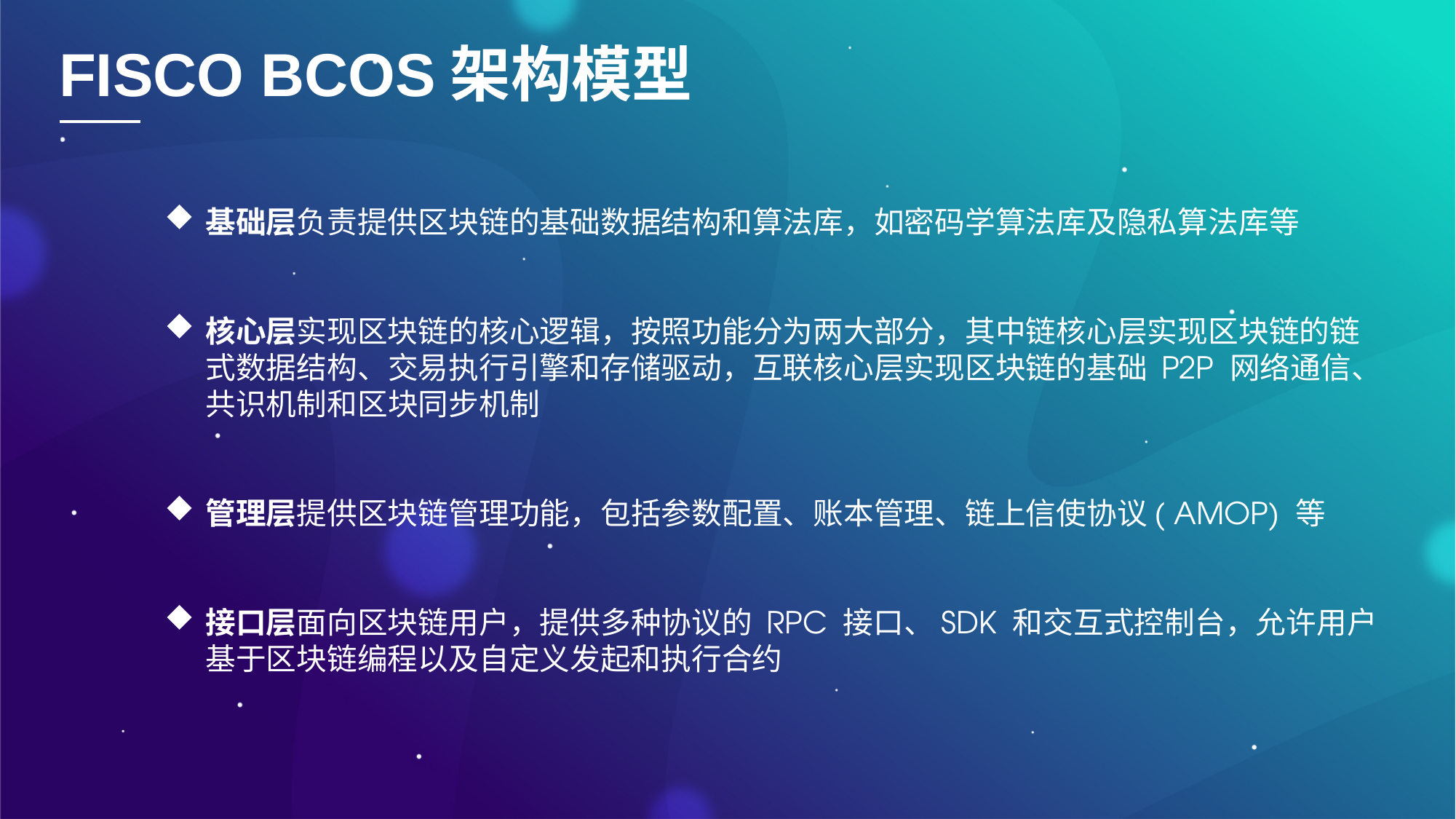

FISCO BCOS架构模型

基础层负责提供区块链的基础数据结构和算法库，如密码学算法库及隐私算法库等

核心层实现区块链的核心逻辑，按照功能分为两大部分，其中链核心层实现区块链的链式数据结构、交易执行引擎和存储驱动，互联核心层实现区块链的基础 P2P 网络通信、共识机制和区块同步机制

管理层提供区块链管理功能，包括参数配置、账本管理、链上信使协议( AMOP) 等

接口层面向区块链用户，提供多种协议的 RPC 接口、SDK 和交互式控制台，允许用户基于区块链编程以及自定义发起和执行合约